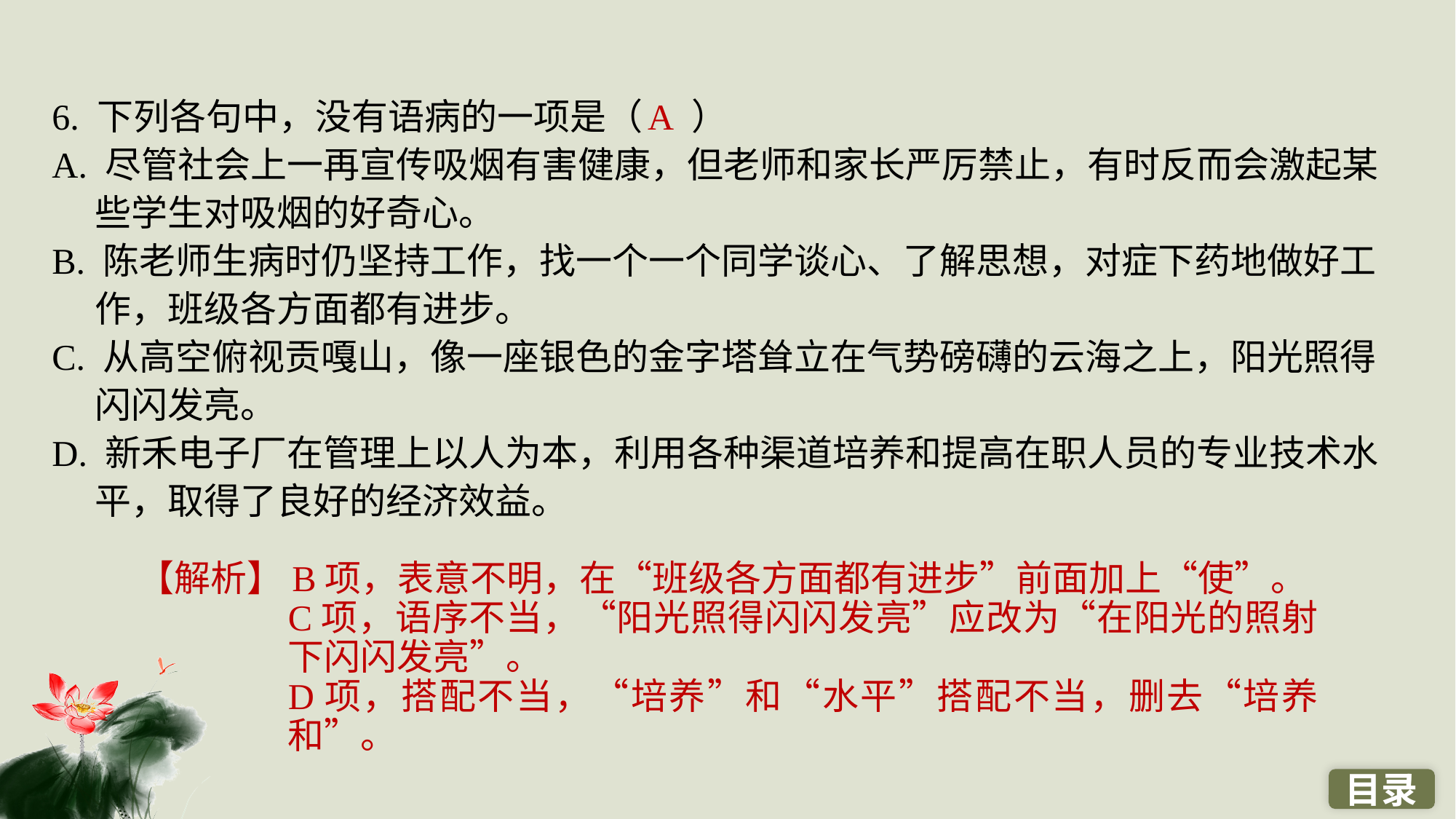

6. 下列各句中，没有语病的一项是（      ）
A. 尽管社会上一再宣传吸烟有害健康，但老师和家长严厉禁止，有时反而会激起某些学生对吸烟的好奇心。
B. 陈老师生病时仍坚持工作，找一个一个同学谈心、了解思想，对症下药地做好工作，班级各方面都有进步。
C. 从高空俯视贡嘎山，像一座银色的金字塔耸立在气势磅礴的云海之上，阳光照得闪闪发亮。
D. 新禾电子厂在管理上以人为本，利用各种渠道培养和提高在职人员的专业技术水平，取得了良好的经济效益。
A
【解析】B项，表意不明，在“班级各方面都有进步”前面加上“使”。
C项，语序不当，“阳光照得闪闪发亮”应改为“在阳光的照射下闪闪发亮”。
D项，搭配不当，“培养”和“水平”搭配不当，删去“培养和”。